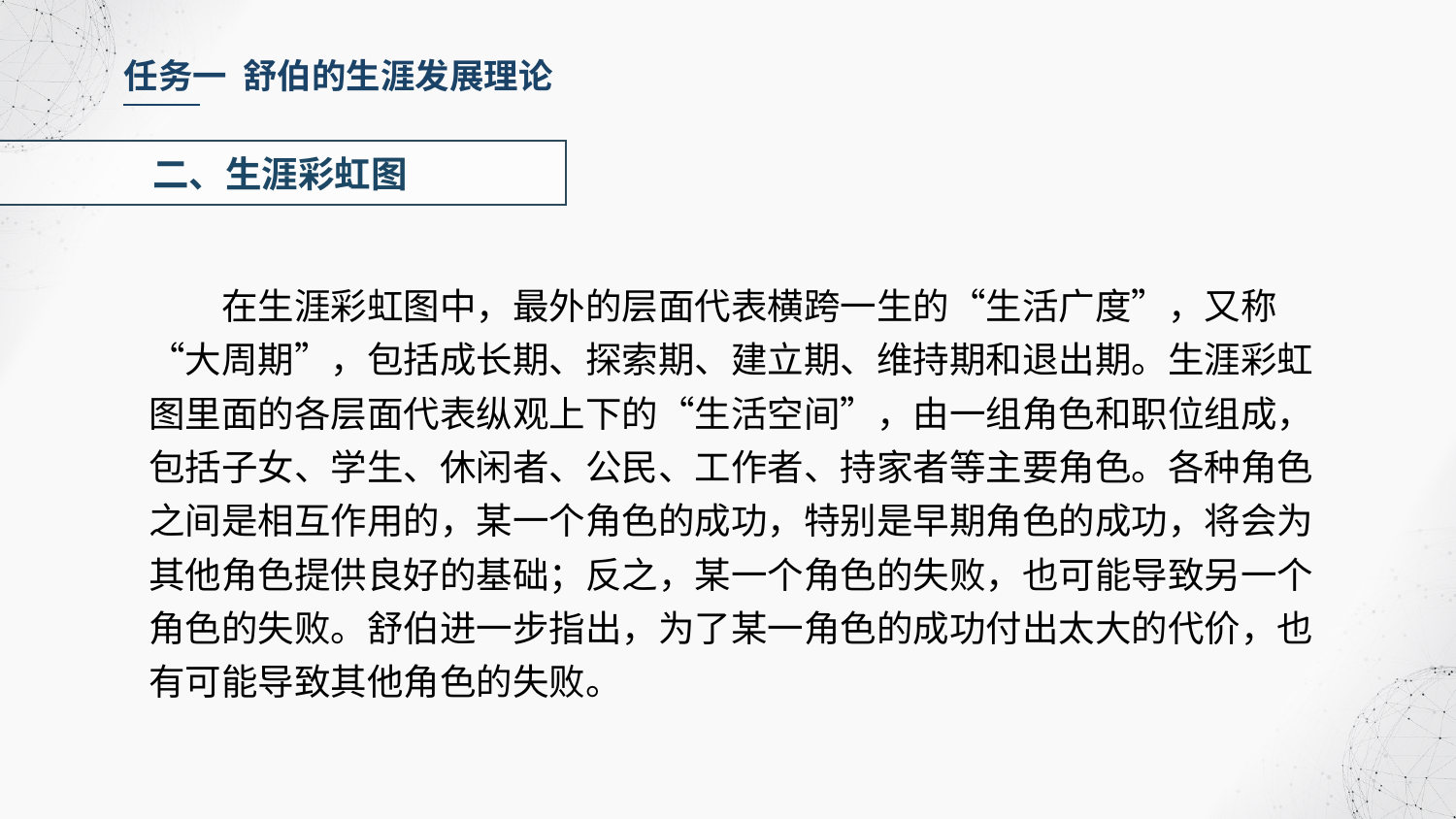

任务一  舒伯的生涯发展理论
二、生涯彩虹图
在生涯彩虹图中，最外的层面代表横跨一生的“生活广度”，又称“大周期”，包括成长期、探索期、建立期、维持期和退出期。生涯彩虹图里面的各层面代表纵观上下的“生活空间”，由一组角色和职位组成，包括子女、学生、休闲者、公民、工作者、持家者等主要角色。各种角色之间是相互作用的，某一个角色的成功，特别是早期角色的成功，将会为其他角色提供良好的基础；反之，某一个角色的失败，也可能导致另一个角色的失败。舒伯进一步指出，为了某一角色的成功付出太大的代价，也有可能导致其他角色的失败。